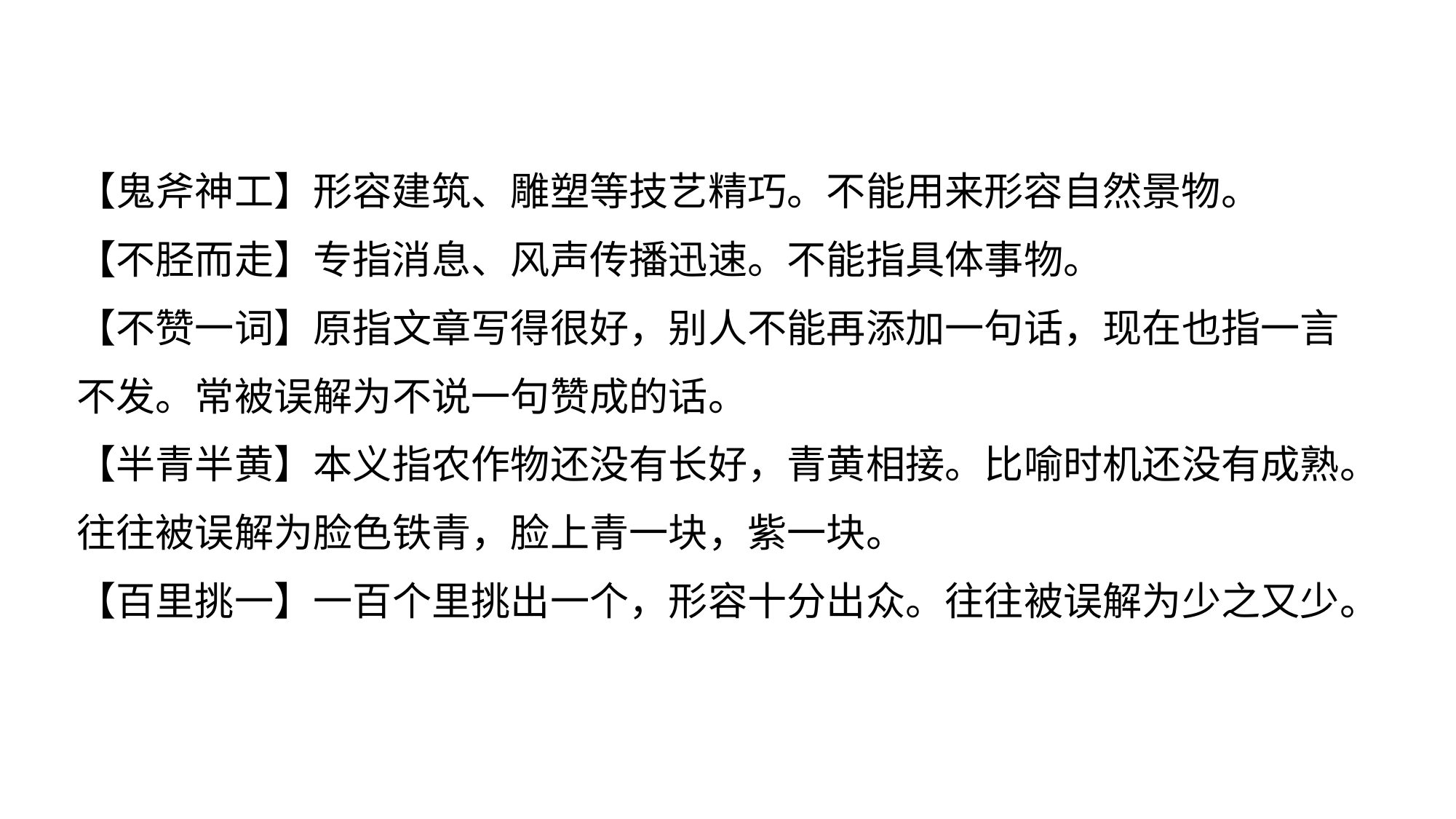

【鬼斧神工】形容建筑、雕塑等技艺精巧。不能用来形容自然景物。
【不胫而走】专指消息、风声传播迅速。不能指具体事物。
【不赞一词】原指文章写得很好，别人不能再添加一句话，现在也指一言不发。常被误解为不说一句赞成的话。
【半青半黄】本义指农作物还没有长好，青黄相接。比喻时机还没有成熟。往往被误解为脸色铁青，脸上青一块，紫一块。
【百里挑一】一百个里挑出一个，形容十分出众。往往被误解为少之又少。